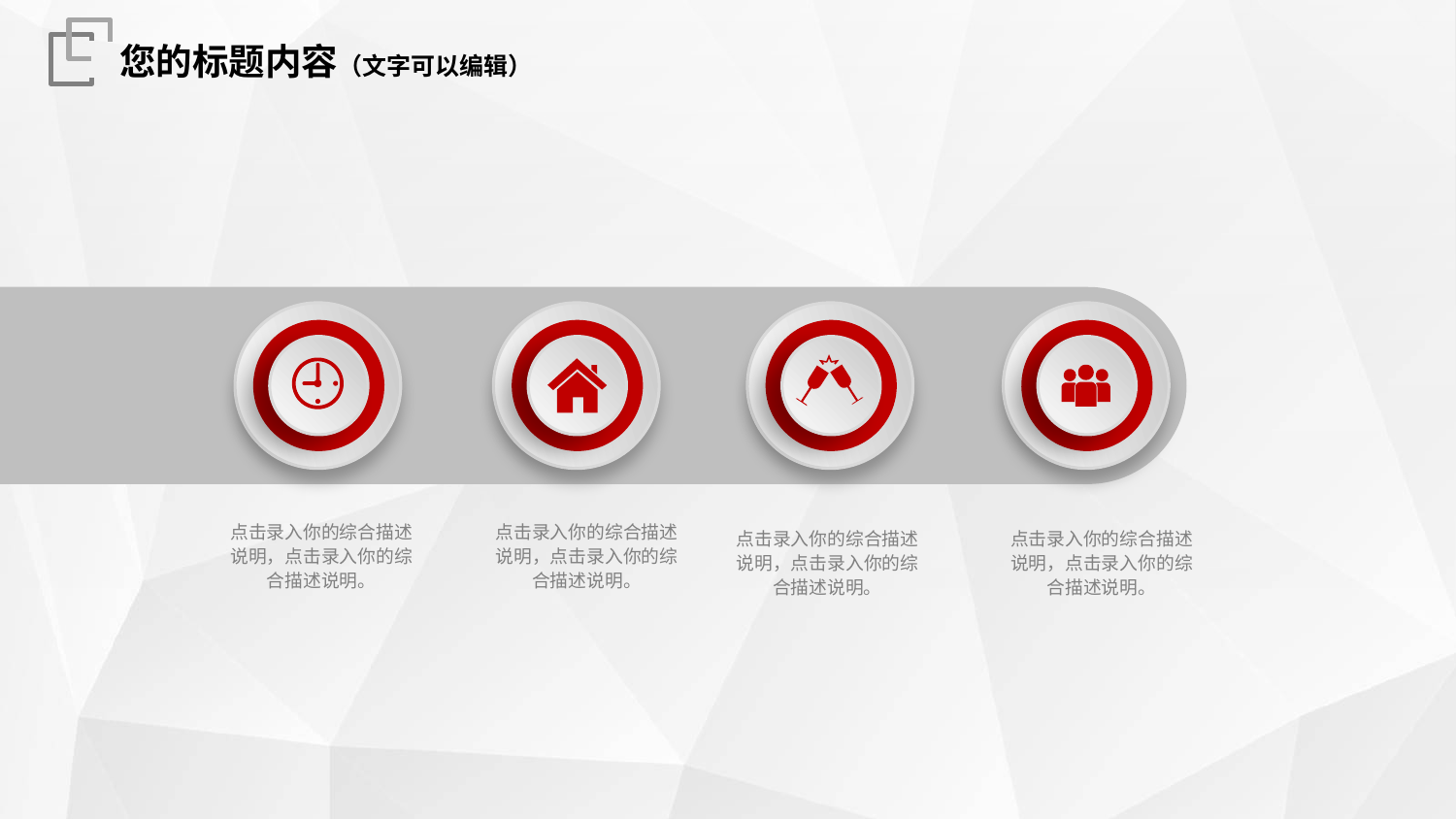

您的标题内容（文字可以编辑）

点击录入你的综合描述说明，点击录入你的综合描述说明。
点击录入你的综合描述说明，点击录入你的综合描述说明。
点击录入你的综合描述说明，点击录入你的综合描述说明。
点击录入你的综合描述说明，点击录入你的综合描述说明。